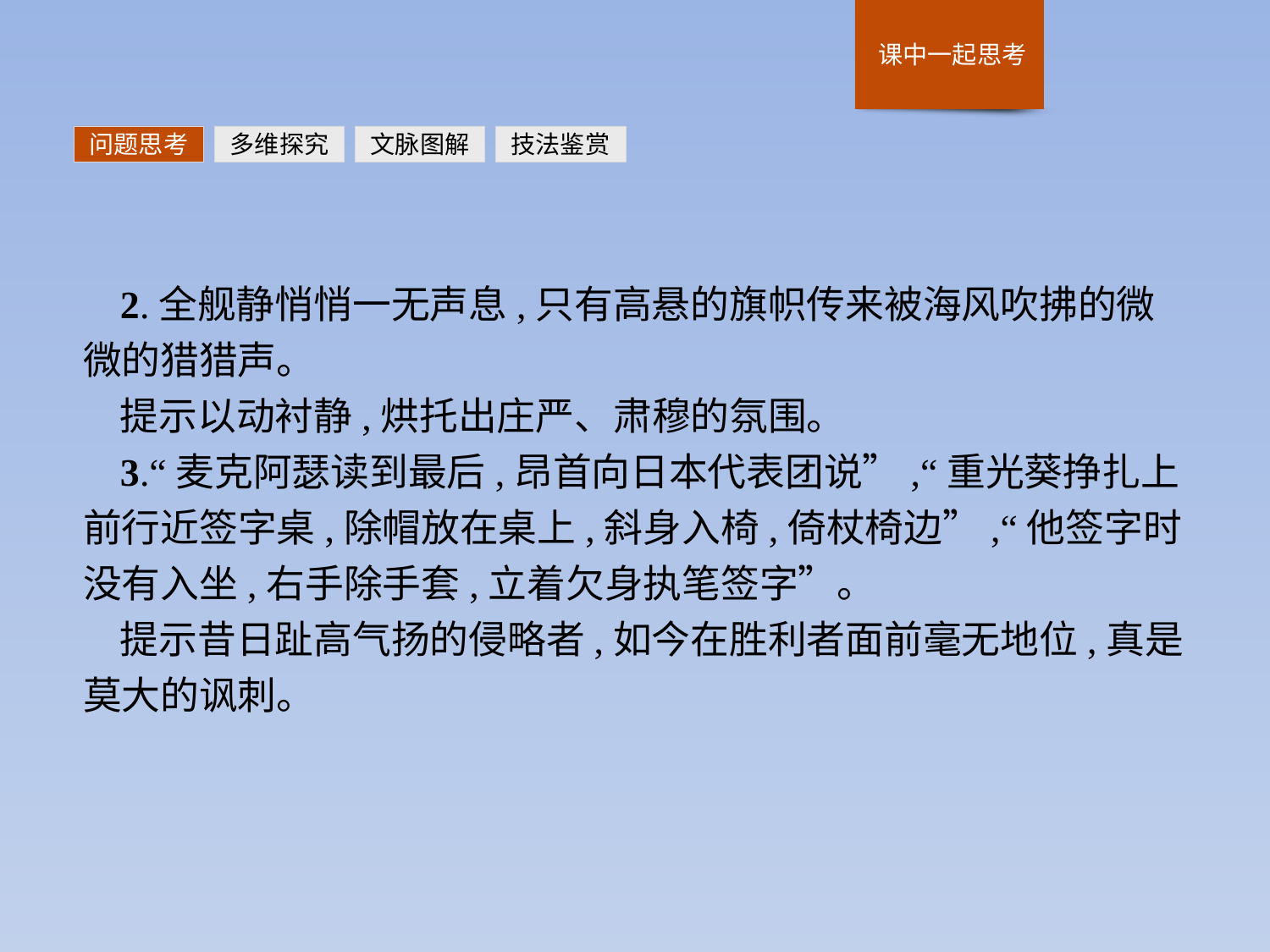

问题思考
多维探究
文脉图解
技法鉴赏
2.全舰静悄悄一无声息,只有高悬的旗帜传来被海风吹拂的微微的猎猎声。
提示以动衬静,烘托出庄严、肃穆的氛围。
3.“麦克阿瑟读到最后,昂首向日本代表团说”,“重光葵挣扎上前行近签字桌,除帽放在桌上,斜身入椅,倚杖椅边”,“他签字时没有入坐,右手除手套,立着欠身执笔签字”。
提示昔日趾高气扬的侵略者,如今在胜利者面前毫无地位,真是莫大的讽刺。